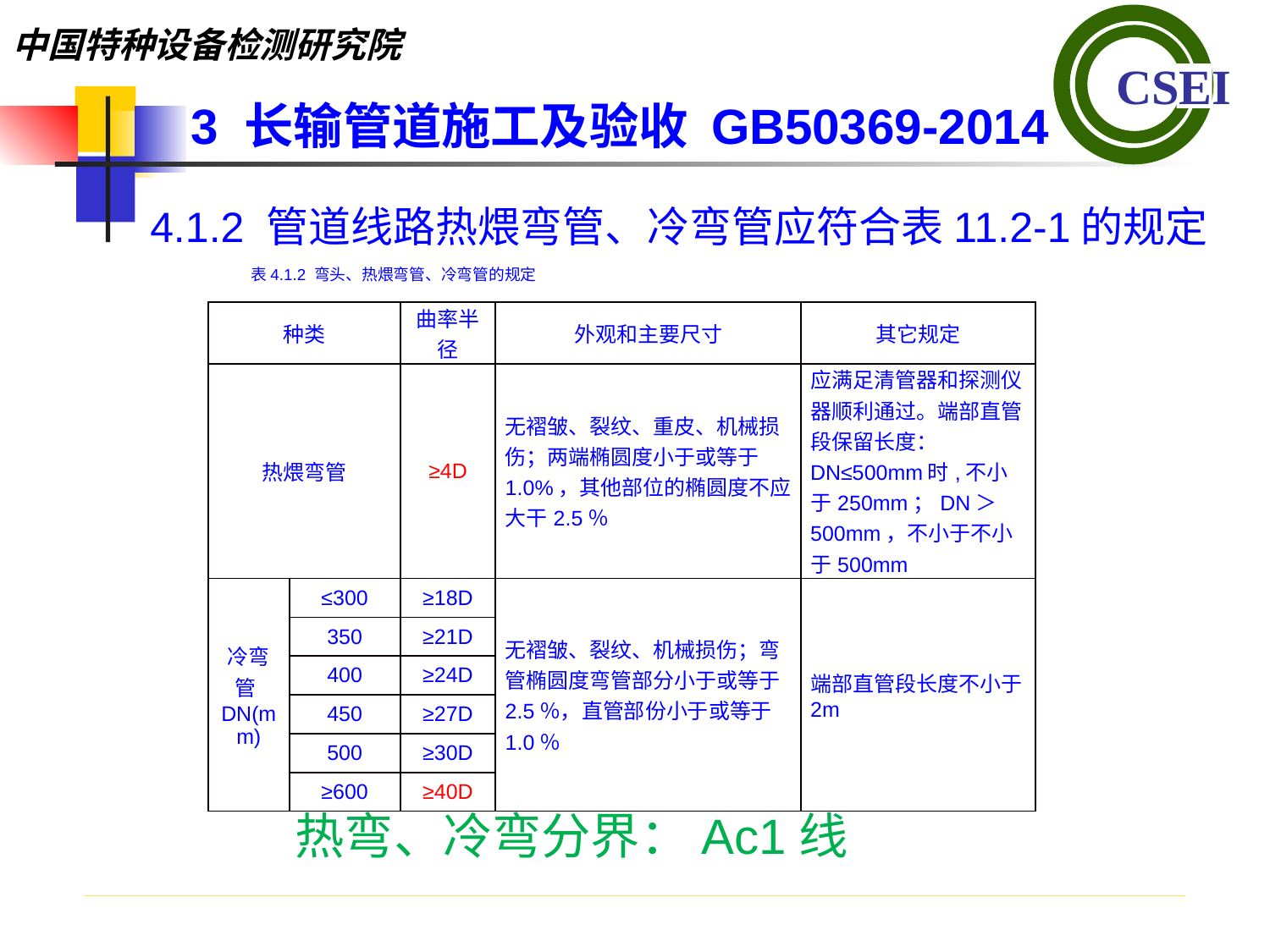

3 长输管道施工及验收 GB50369-2014
4.1.2 管道线路热煨弯管、冷弯管应符合表11.2-1的规定
表4.1.2 弯头、热煨弯管、冷弯管的规定
| 种类 |  | 曲率半径 | 外观和主要尺寸 | 其它规定 |
| --- | --- | --- | --- | --- |
| 热煨弯管 |  | ≥4D | 无褶皱、裂纹、重皮、机械损伤；两端椭圆度小于或等于1.0%，其他部位的椭圆度不应大干2.5％ | 应满足清管器和探测仪器顺利通过。端部直管段保留长度：DN≤500mm时,不小于250mm；DN＞500mm，不小于不小于500mm |
| 冷弯管DN(mm) | ≤300 | ≥18D | 无褶皱、裂纹、机械损伤；弯管椭圆度弯管部分小于或等于2.5％，直管部份小于或等于1.0％ | 端部直管段长度不小于2m |
|  | 350 | ≥21D |  |  |
|  | 400 | ≥24D |  |  |
|  | 450 | ≥27D |  |  |
|  | 500 | ≥30D |  |  |
|  | ≥600 | ≥40D |  |  |
热弯、冷弯分界：Ac1线